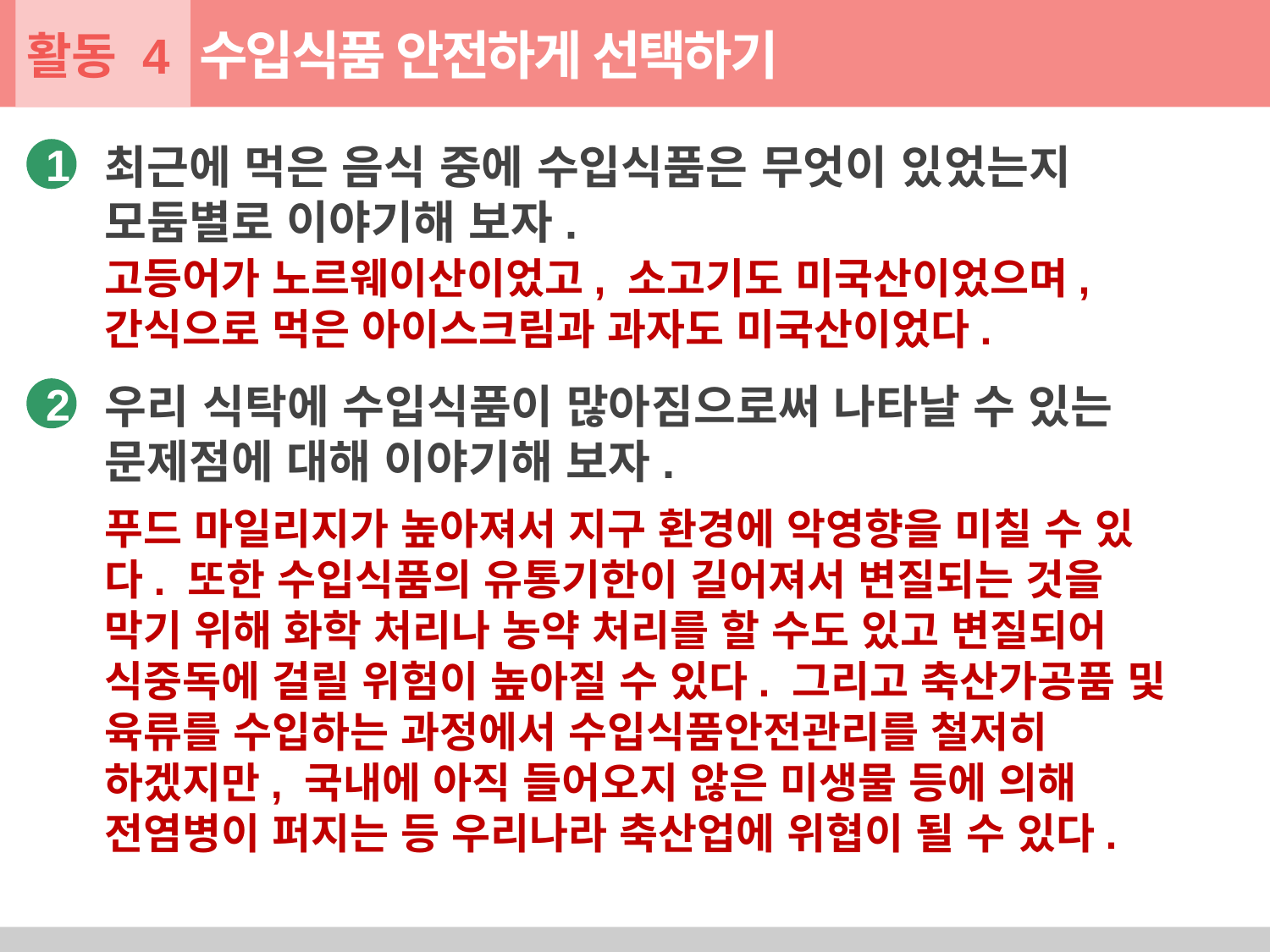

활동 4
수입식품 안전하게 선택하기
최근에 먹은 음식 중에 수입식품은 무엇이 있었는지 모둠별로 이야기해 보자.
1
고등어가 노르웨이산이었고, 소고기도 미국산이었으며, 간식으로 먹은 아이스크림과 과자도 미국산이었다.
우리 식탁에 수입식품이 많아짐으로써 나타날 수 있는 문제점에 대해 이야기해 보자.
2
푸드 마일리지가 높아져서 지구 환경에 악영향을 미칠 수 있다. 또한 수입식품의 유통기한이 길어져서 변질되는 것을 막기 위해 화학 처리나 농약 처리를 할 수도 있고 변질되어 식중독에 걸릴 위험이 높아질 수 있다. 그리고 축산가공품 및 육류를 수입하는 과정에서 수입식품안전관리를 철저히 하겠지만, 국내에 아직 들어오지 않은 미생물 등에 의해 전염병이 퍼지는 등 우리나라 축산업에 위협이 될 수 있다.